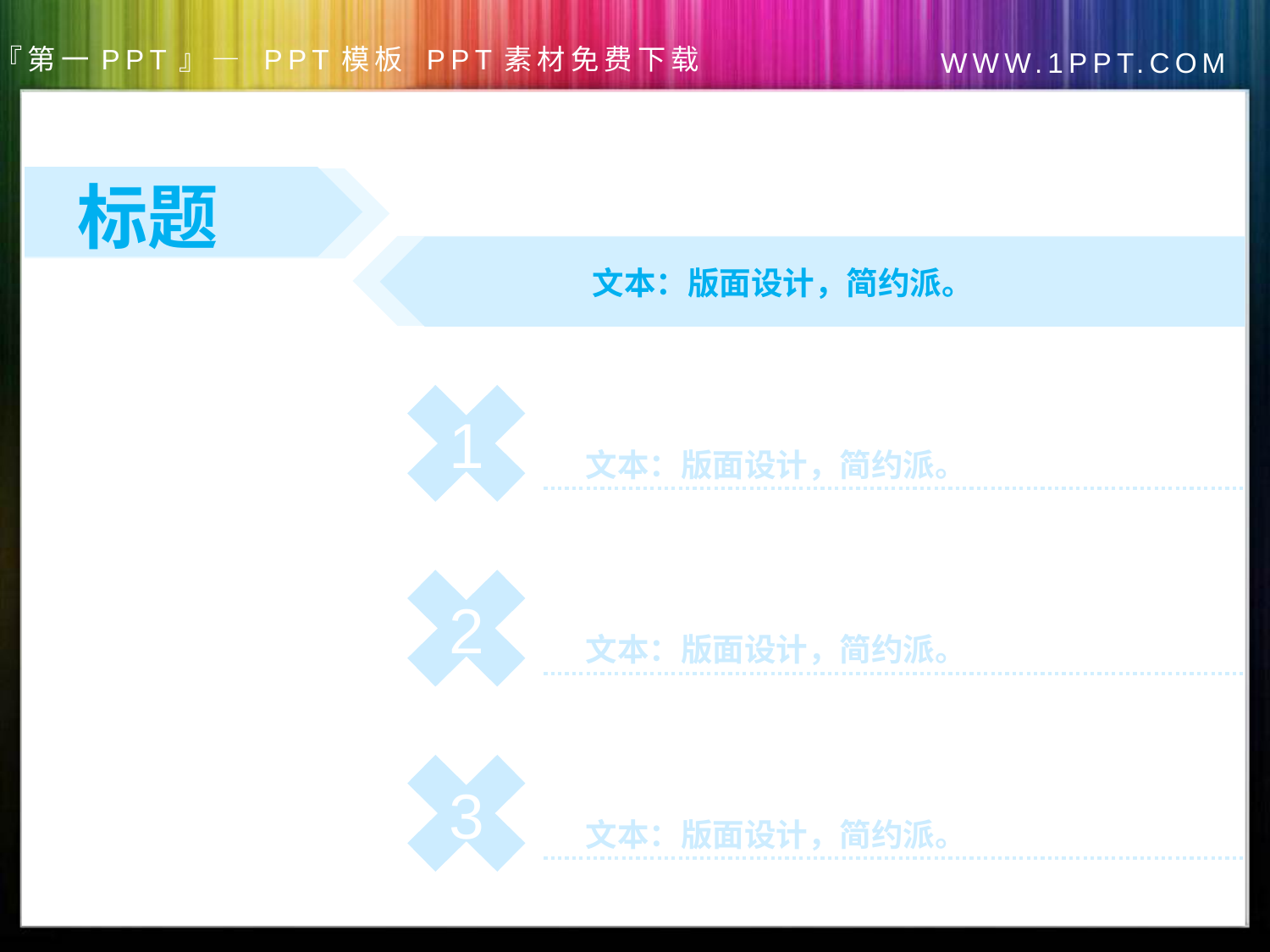

标题

文本：版面设计，简约派。

1
文本：版面设计，简约派。

2
文本：版面设计，简约派。

3
文本：版面设计，简约派。